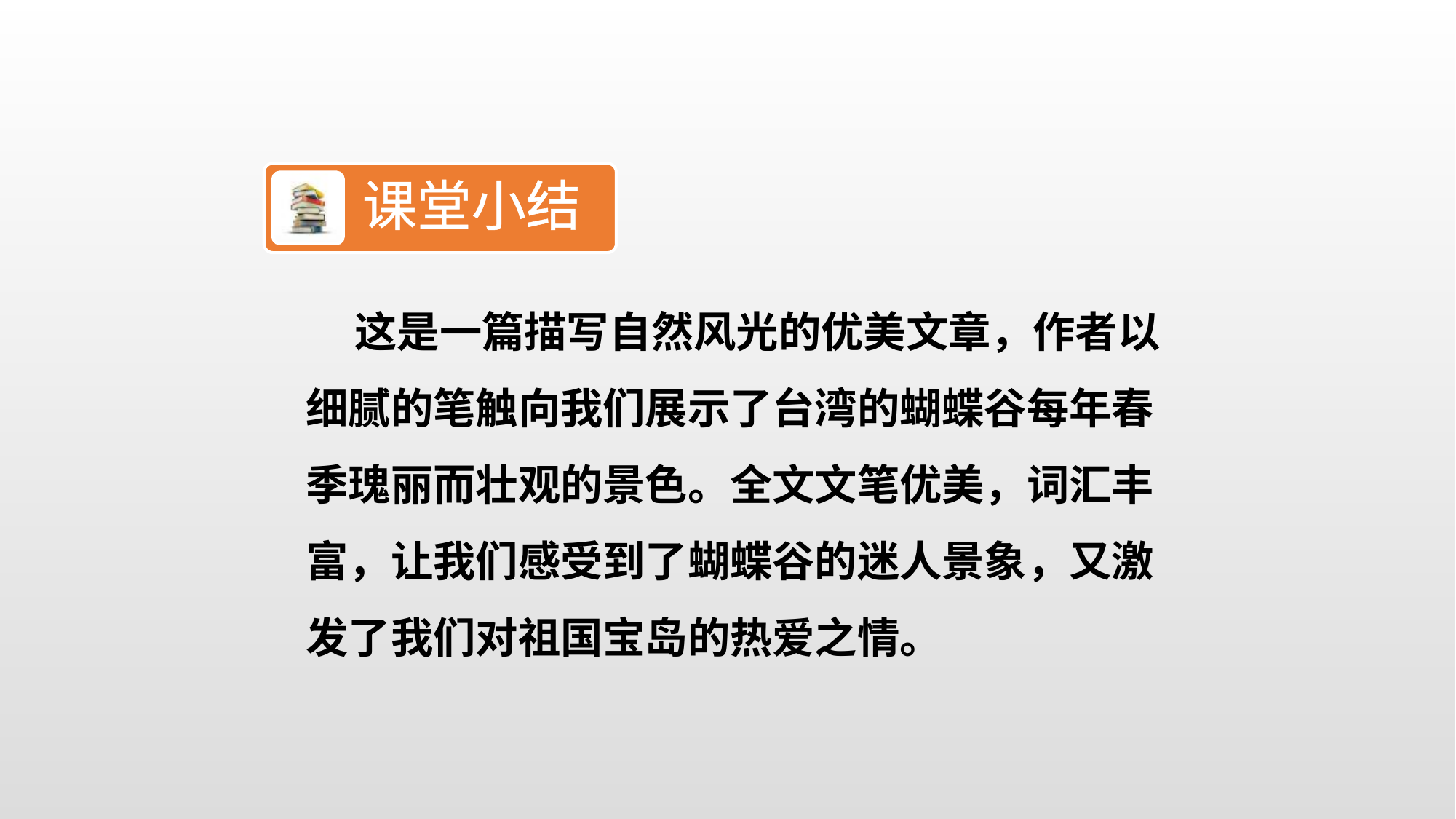

课堂小结
    这是一篇描写自然风光的优美文章，作者以细腻的笔触向我们展示了台湾的蝴蝶谷每年春季瑰丽而壮观的景色。全文文笔优美，词汇丰富，让我们感受到了蝴蝶谷的迷人景象，又激发了我们对祖国宝岛的热爱之情。